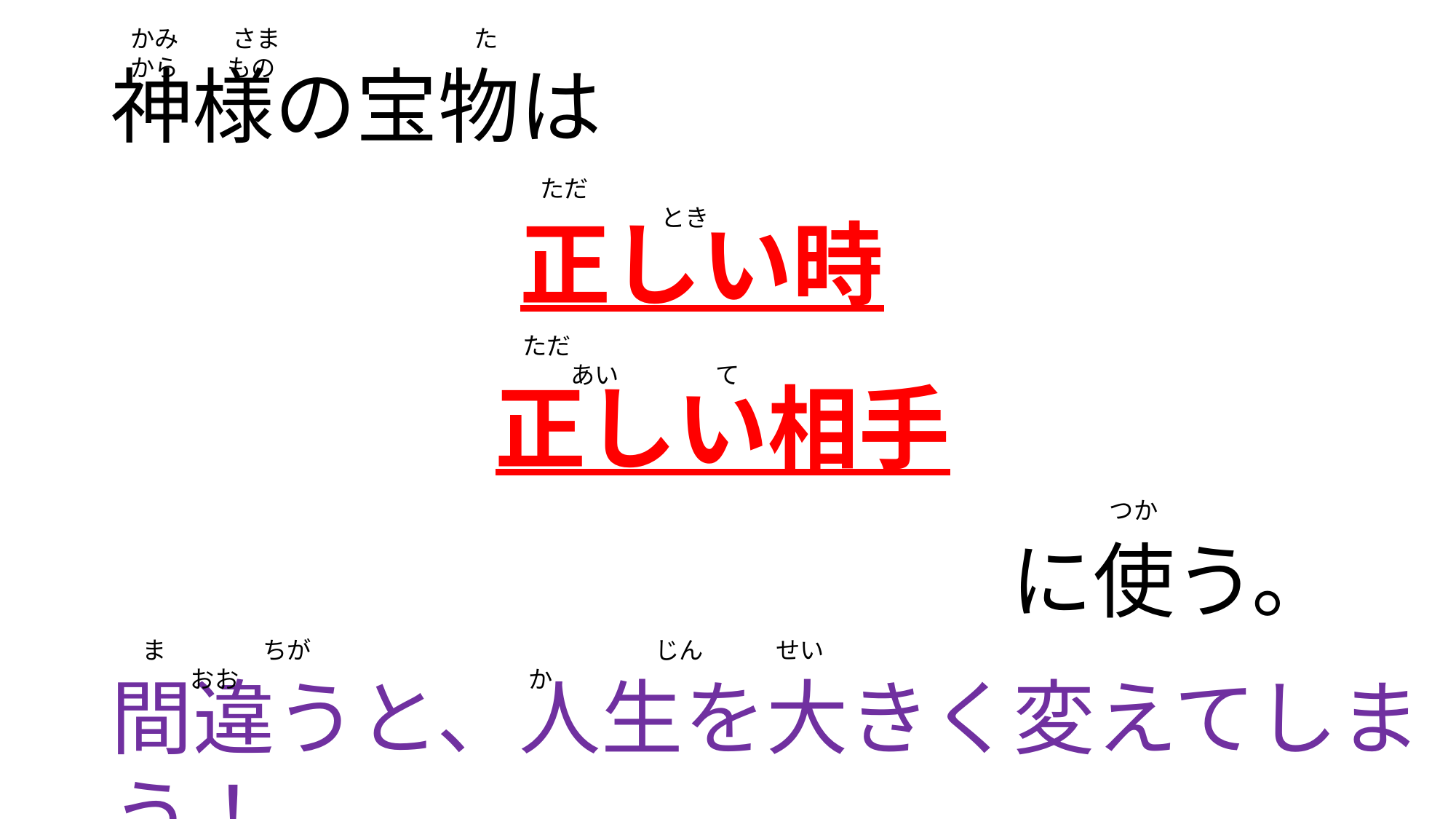

神様の宝物は
　　　　　正しい時
　　　　 正しい相手
　　　　　　　　　　　に使う。
かみ　 　さま　　　　　　　　たから　　もの
ただ　　　　　　　　　　　　　　　　　とき
ただ　　　　　　　　　　　　　　 　　あい　　　　て
つか
ま　　　　ちが　　　　　　　　　　　　 　　じん　　　せい　　　　　　　　おお　　　　　　　　　　　　か
間違うと、人生を大きく変えてしまう！